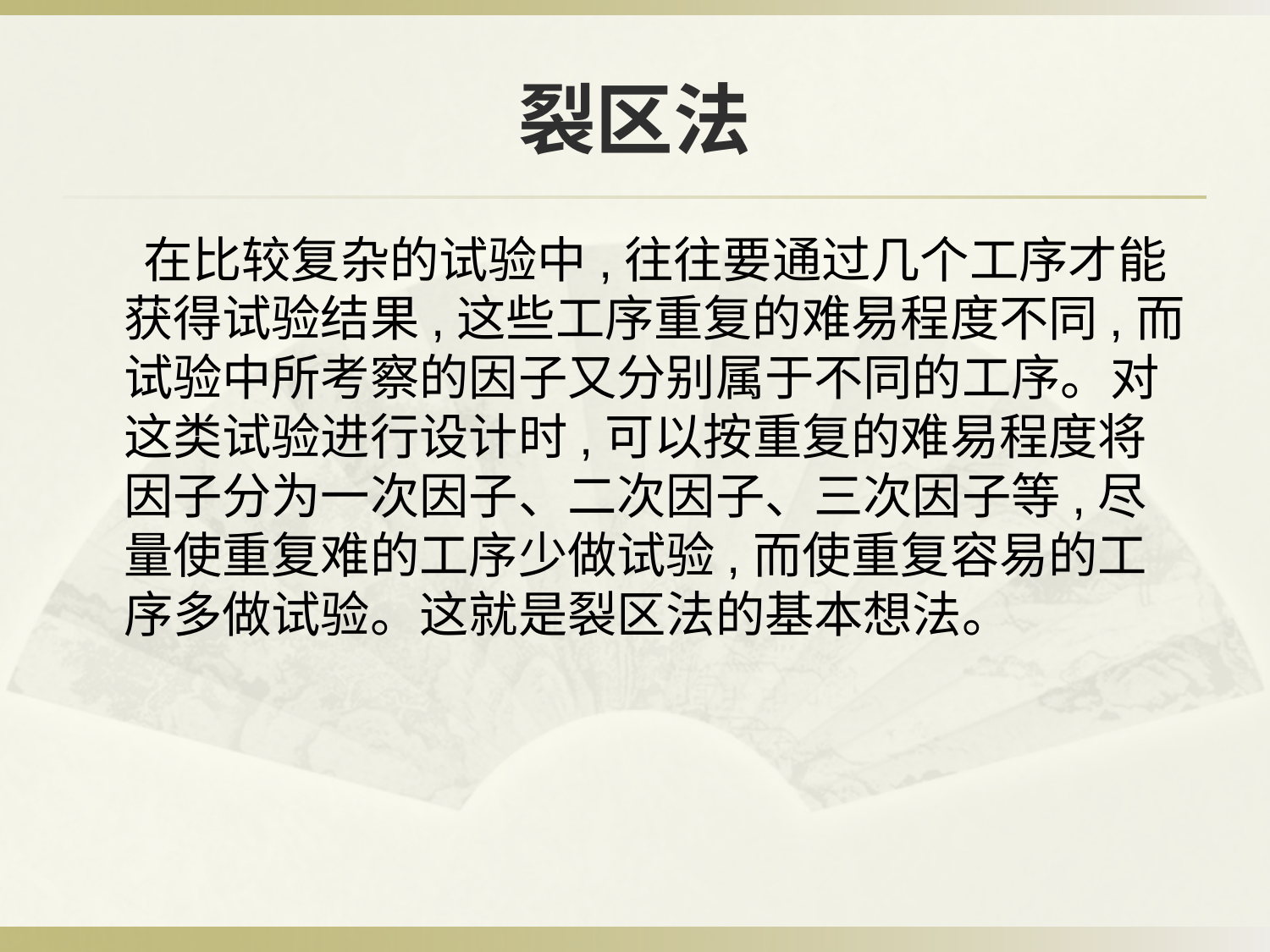

# 裂区法
      在比较复杂的试验中,往往要通过几个工序才能获得试验结果,这些工序重复的难易程度不同,而试验中所考察的因子又分别属于不同的工序。对这类试验进行设计时,可以按重复的难易程度将因子分为一次因子、二次因子、三次因子等,尽量使重复难的工序少做试验,而使重复容易的工序多做试验。这就是裂区法的基本想法。